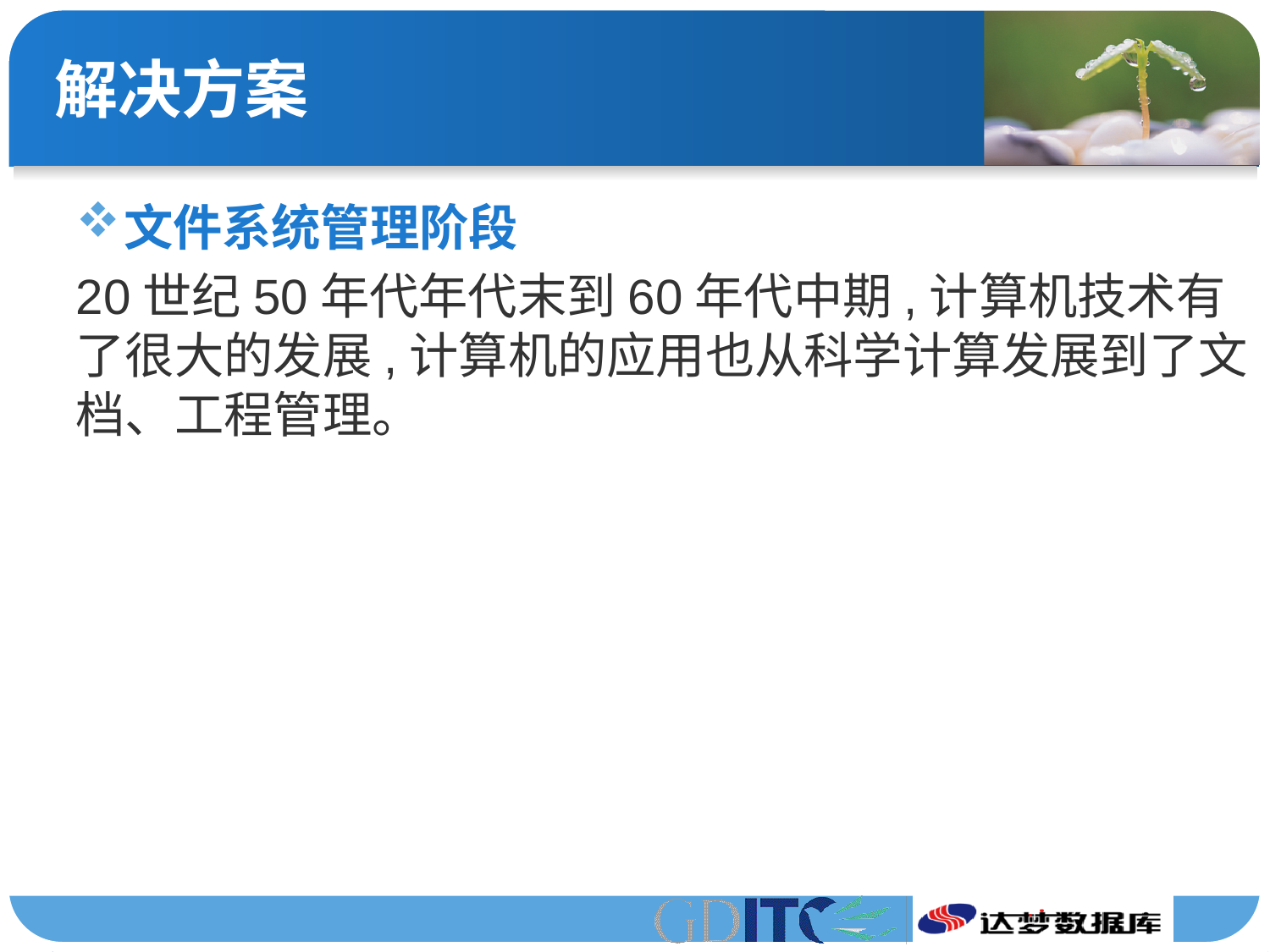

# 解决方案
文件系统管理阶段
20世纪50年代年代末到60年代中期,计算机技术有了很大的发展,计算机的应用也从科学计算发展到了文档、工程管理。